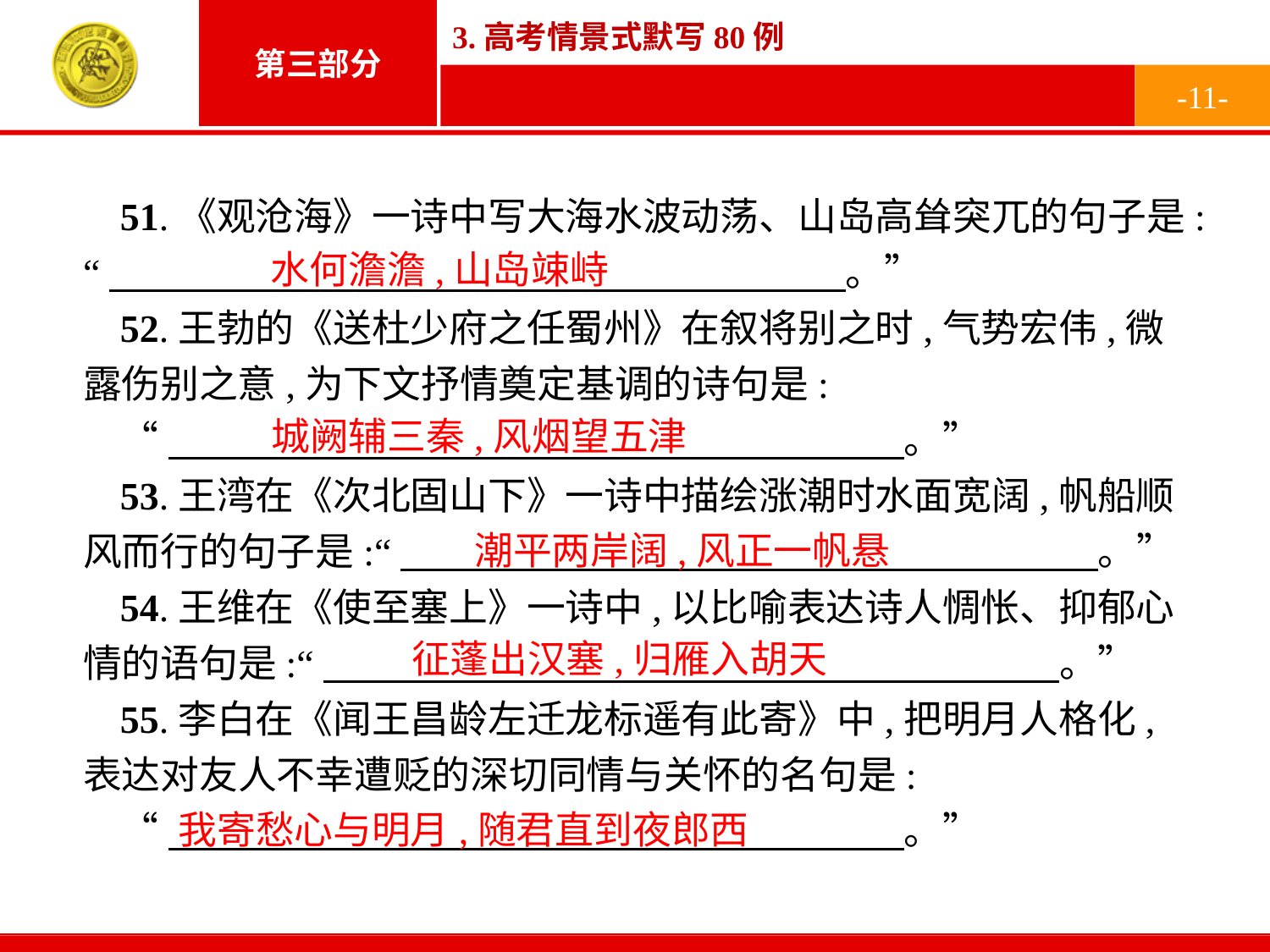

-11-
51.《观沧海》一诗中写大海水波动荡、山岛高耸突兀的句子是:“　　　　　　　　　　　　　　　　　　　。”
52.王勃的《送杜少府之任蜀州》在叙将别之时,气势宏伟,微露伤别之意,为下文抒情奠定基调的诗句是:
“　　　　　　　　　　　　　　　　　　　。”
53.王湾在《次北固山下》一诗中描绘涨潮时水面宽阔,帆船顺风而行的句子是:“　　　　　　　　　　　　　　　　　　。”
54.王维在《使至塞上》一诗中,以比喻表达诗人惆怅、抑郁心情的语句是:“　　　　　　　　　　　　　　　　　　　。”
55.李白在《闻王昌龄左迁龙标遥有此寄》中,把明月人格化,表达对友人不幸遭贬的深切同情与关怀的名句是:
“　　　　　　　　　　　　　　　　　　　。”
水何澹澹,山岛竦峙
城阙辅三秦,风烟望五津
潮平两岸阔,风正一帆悬
征蓬出汉塞,归雁入胡天
我寄愁心与明月,随君直到夜郎西